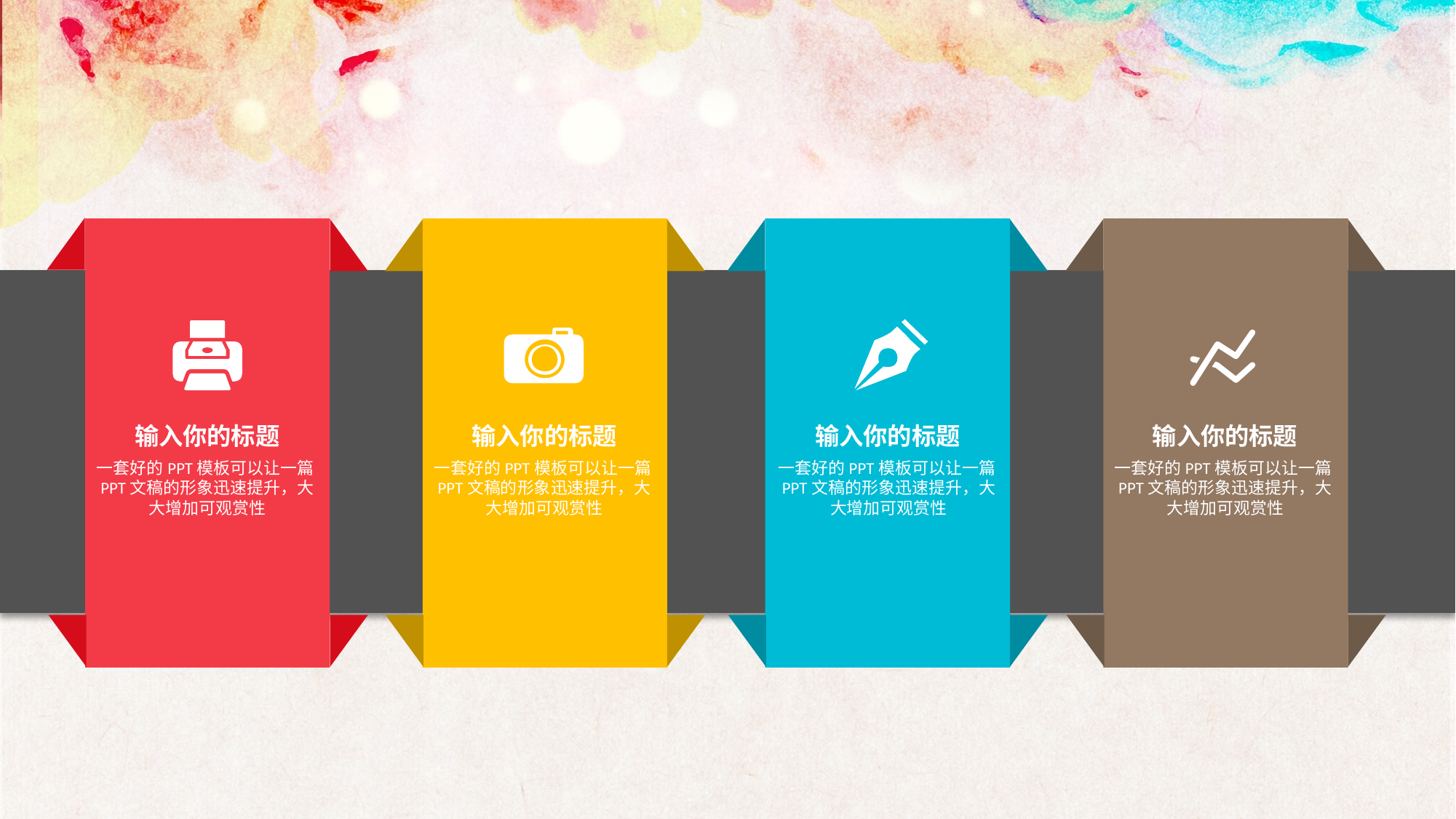

输入你的标题
一套好的PPT模板可以让一篇PPT文稿的形象迅速提升，大大增加可观赏性

输入你的标题
一套好的PPT模板可以让一篇PPT文稿的形象迅速提升，大大增加可观赏性

输入你的标题
一套好的PPT模板可以让一篇PPT文稿的形象迅速提升，大大增加可观赏性

输入你的标题
一套好的PPT模板可以让一篇PPT文稿的形象迅速提升，大大增加可观赏性